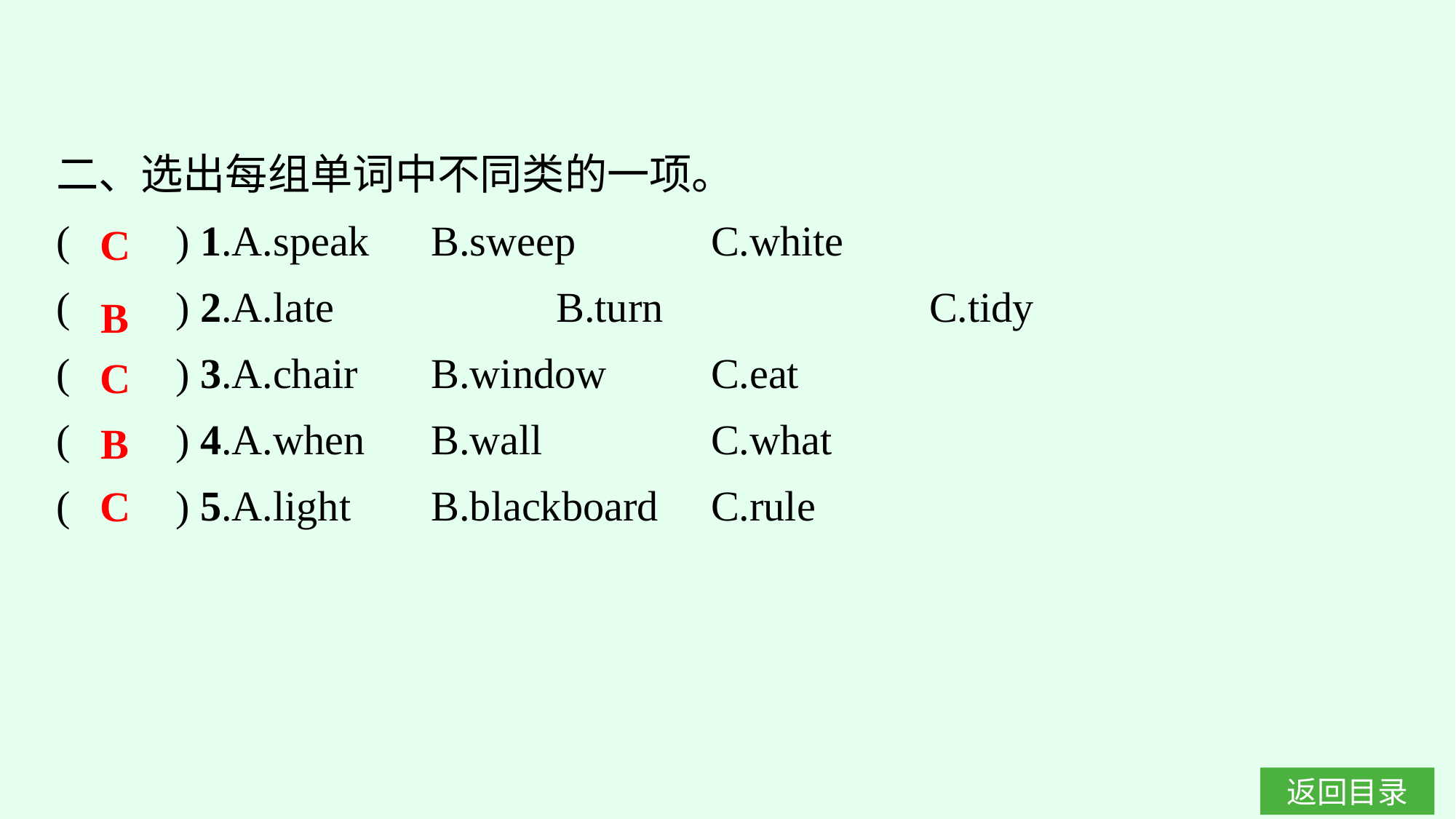

二、选出每组单词中不同类的一项。
(　　) 1.A.speak	B.sweep		C.white
(　　) 2.A.late		B.turn			C.tidy
(　　) 3.A.chair	B.window	C.eat
(　　) 4.A.when	B.wall			C.what
(　　) 5.A.light	B.blackboard	C.rule
C
B
C
B
C